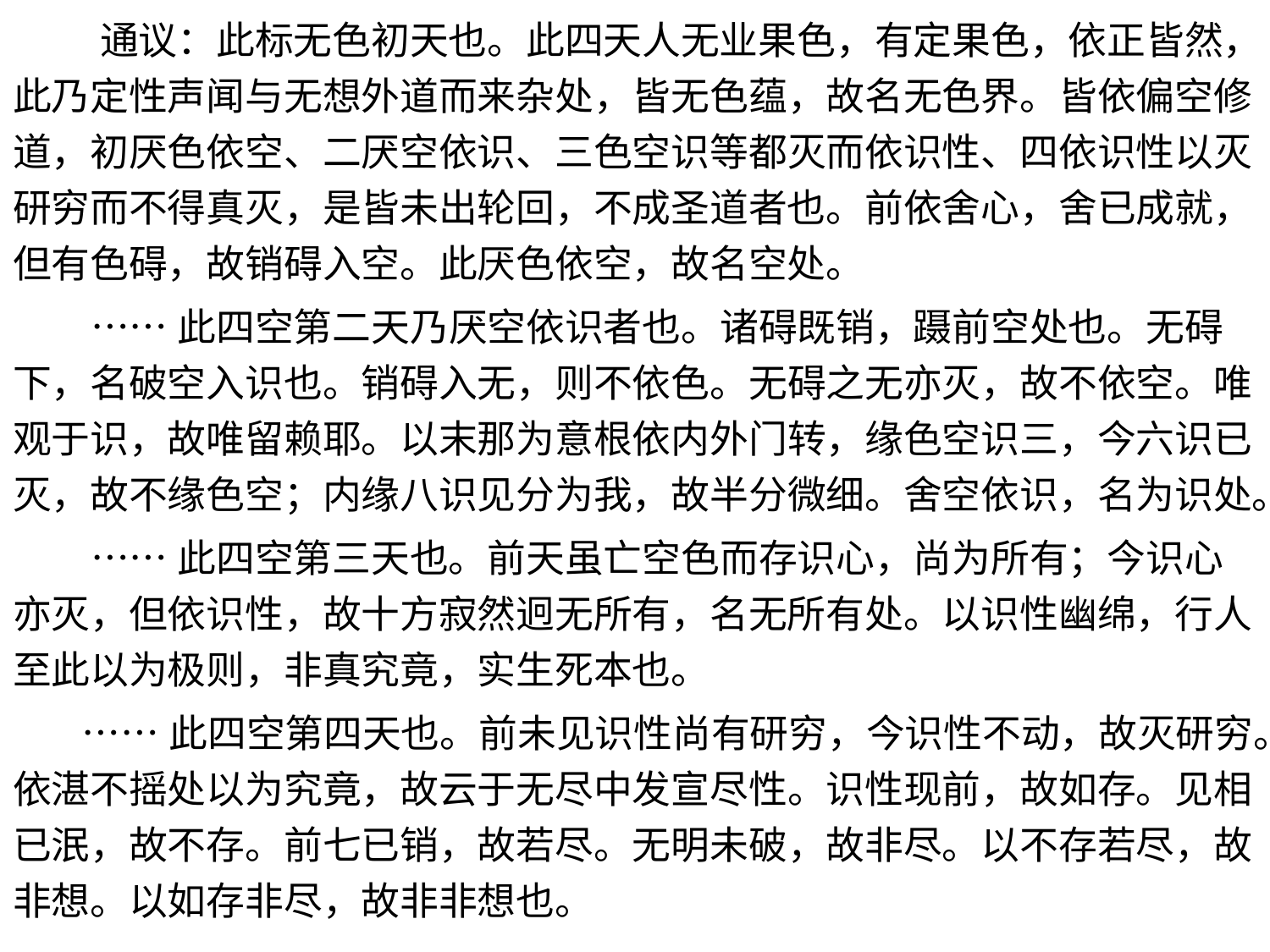

通议：此标无色初天也。此四天人无业果色，有定果色，依正皆然，此乃定性声闻与无想外道而来杂处，皆无色蕴，故名无色界。皆依偏空修道，初厌色依空、二厌空依识、三色空识等都灭而依识性、四依识性以灭研穷而不得真灭，是皆未出轮回，不成圣道者也。前依舍心，舍已成就，但有色碍，故销碍入空。此厌色依空，故名空处。
         ……此四空第二天乃厌空依识者也。诸碍既销，蹑前空处也。无碍下，名破空入识也。销碍入无，则不依色。无碍之无亦灭，故不依空。唯观于识，故唯留赖耶。以末那为意根依内外门转，缘色空识三，今六识已灭，故不缘色空；内缘八识见分为我，故半分微细。舍空依识，名为识处。
         ……此四空第三天也。前天虽亡空色而存识心，尚为所有；今识心亦灭，但依识性，故十方寂然迥无所有，名无所有处。以识性幽绵，行人至此以为极则，非真究竟，实生死本也。
        ……此四空第四天也。前未见识性尚有研穷，今识性不动，故灭研穷。依湛不摇处以为究竟，故云于无尽中发宣尽性。识性现前，故如存。见相已泯，故不存。前七已销，故若尽。无明未破，故非尽。以不存若尽，故非想。以如存非尽，故非非想也。